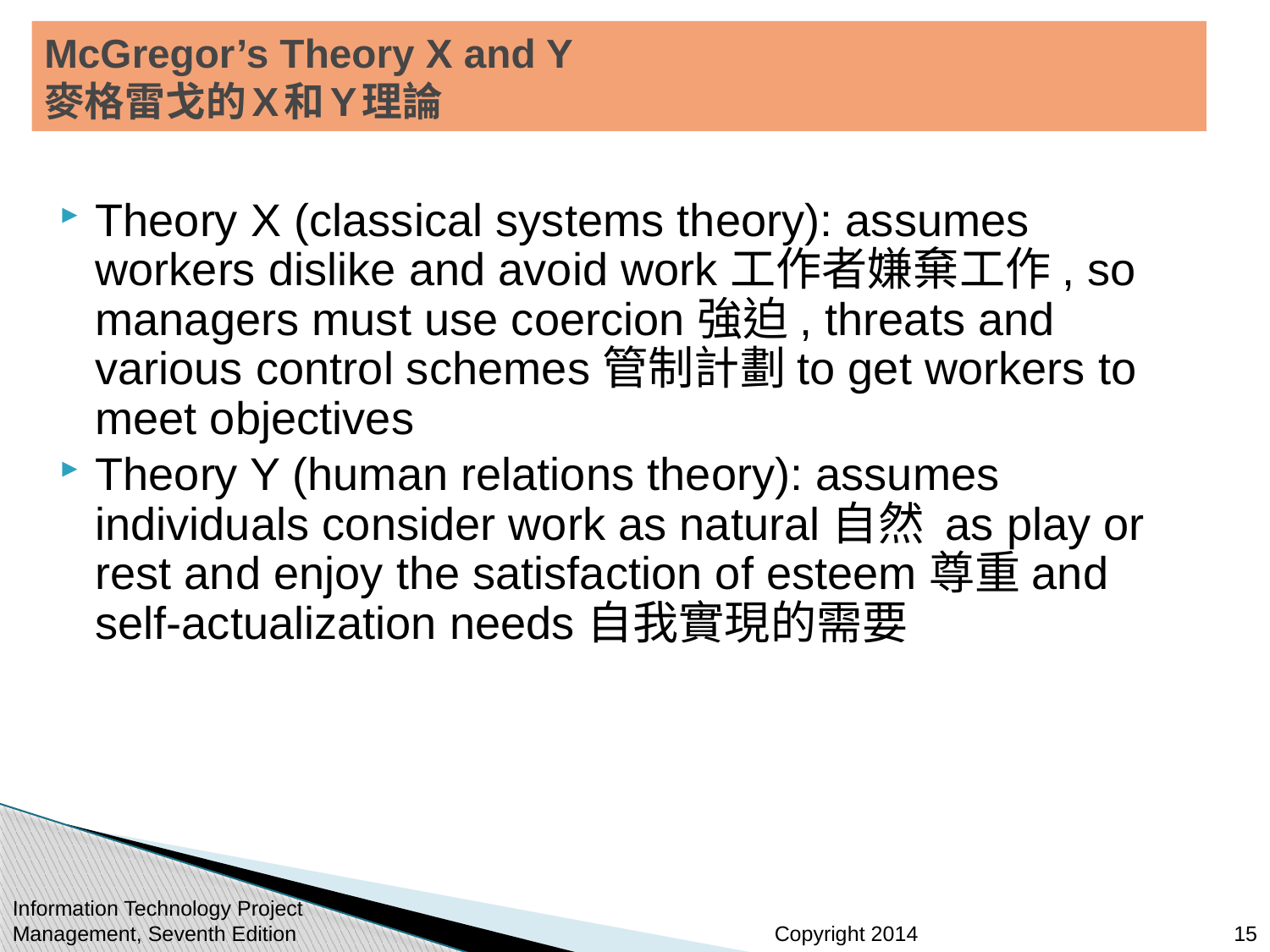

# McGregor’s Theory X and Y 麥格雷戈的X和Y理論
Theory X (classical systems theory): assumes workers dislike and avoid work工作者嫌棄工作, so managers must use coercion強迫, threats and various control schemes管制計劃to get workers to meet objectives
Theory Y (human relations theory): assumes individuals consider work as natural自然 as play or rest and enjoy the satisfaction of esteem尊重and self-actualization needs自我實現的需要
Information Technology Project Management, Seventh Edition
15